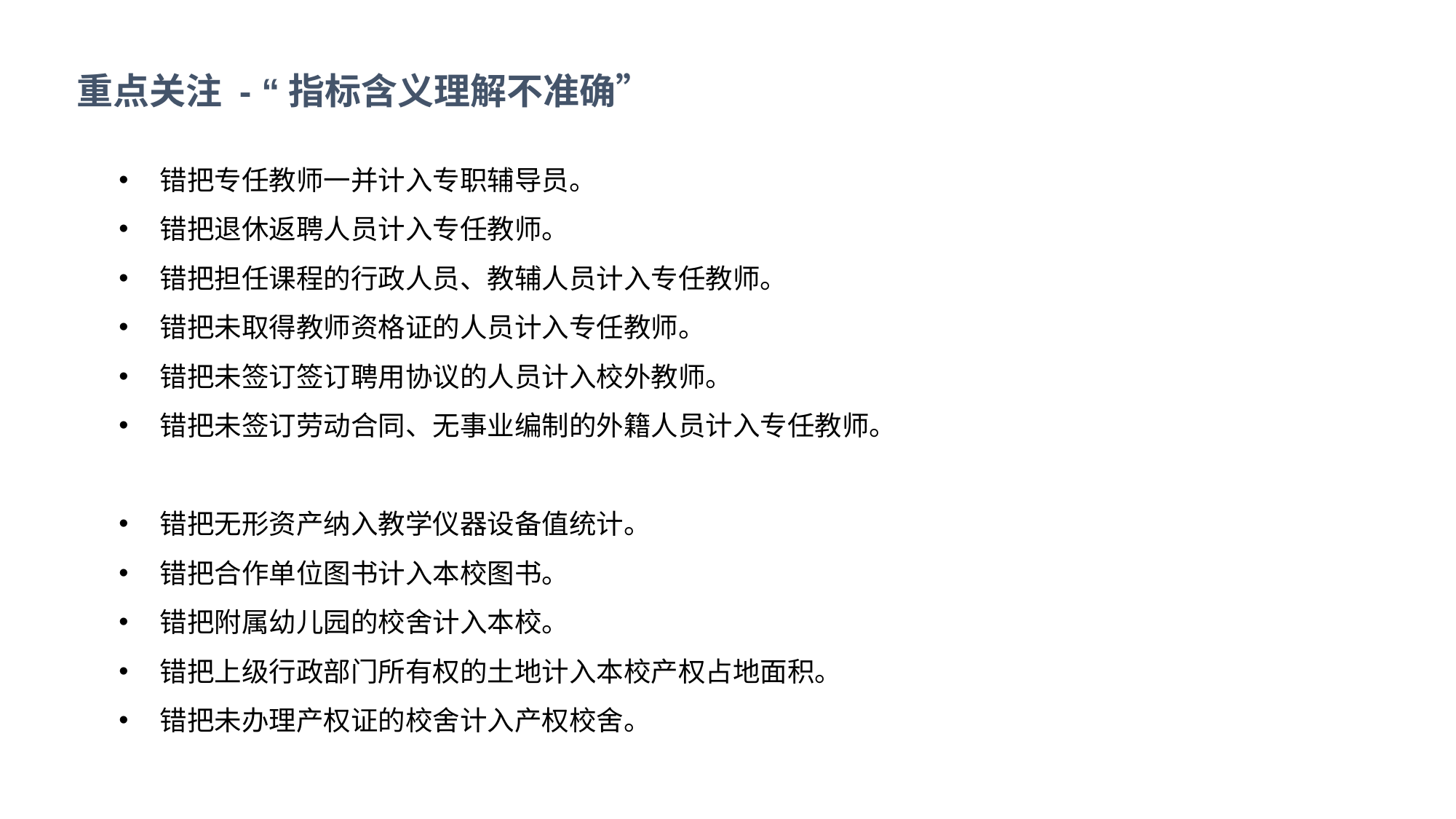

重点关注 - “指标含义理解不准确”
错把专任教师一并计入专职辅导员。
错把退休返聘人员计入专任教师。
错把担任课程的行政人员、教辅人员计入专任教师。
错把未取得教师资格证的人员计入专任教师。
错把未签订签订聘用协议的人员计入校外教师。
错把未签订劳动合同、无事业编制的外籍人员计入专任教师。

错把无形资产纳入教学仪器设备值统计。
错把合作单位图书计入本校图书。
错把附属幼儿园的校舍计入本校。
错把上级行政部门所有权的土地计入本校产权占地面积。
错把未办理产权证的校舍计入产权校舍。